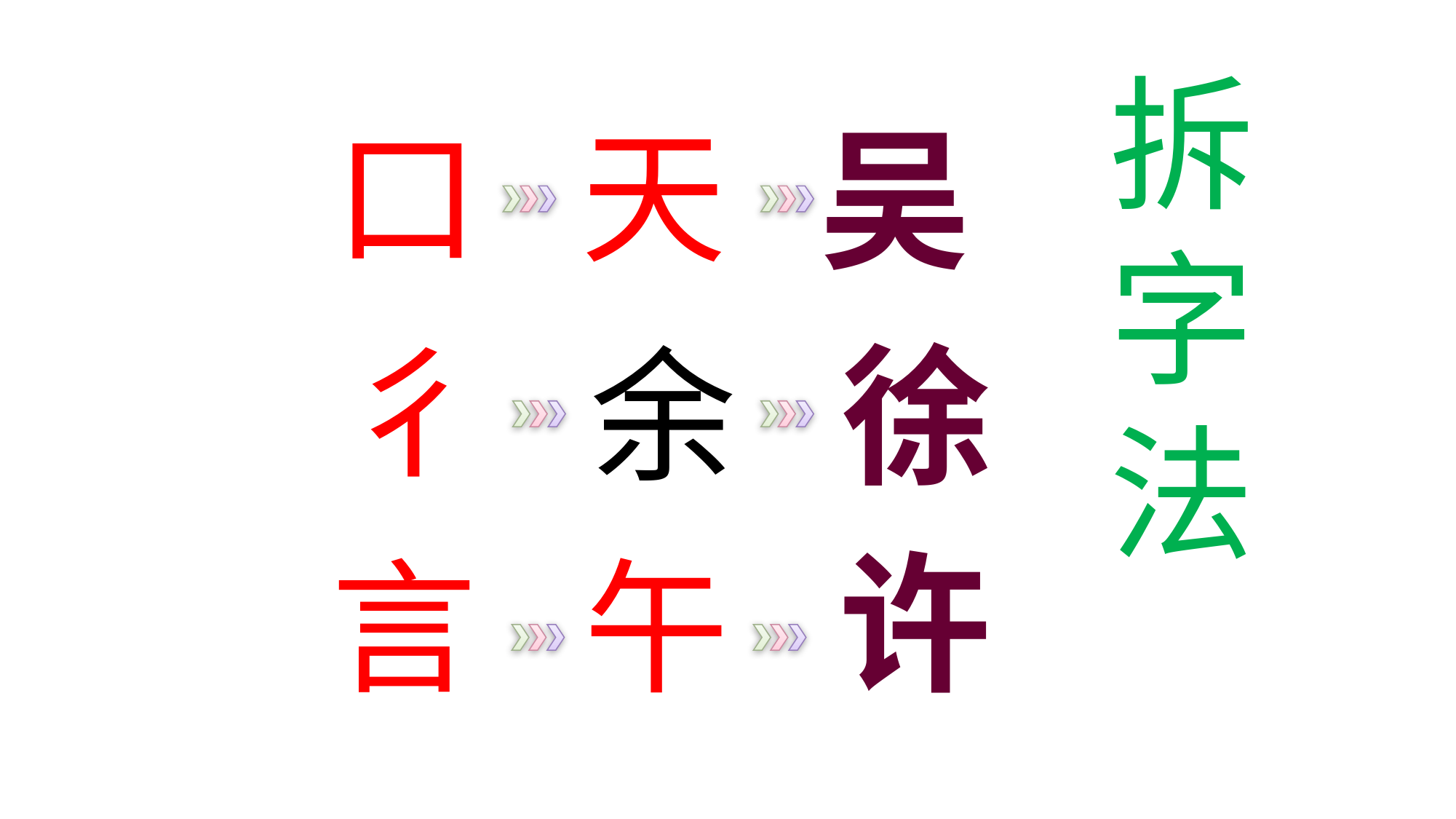

拆
字
法
口
天
吴

彳
徐
余

许
言
午